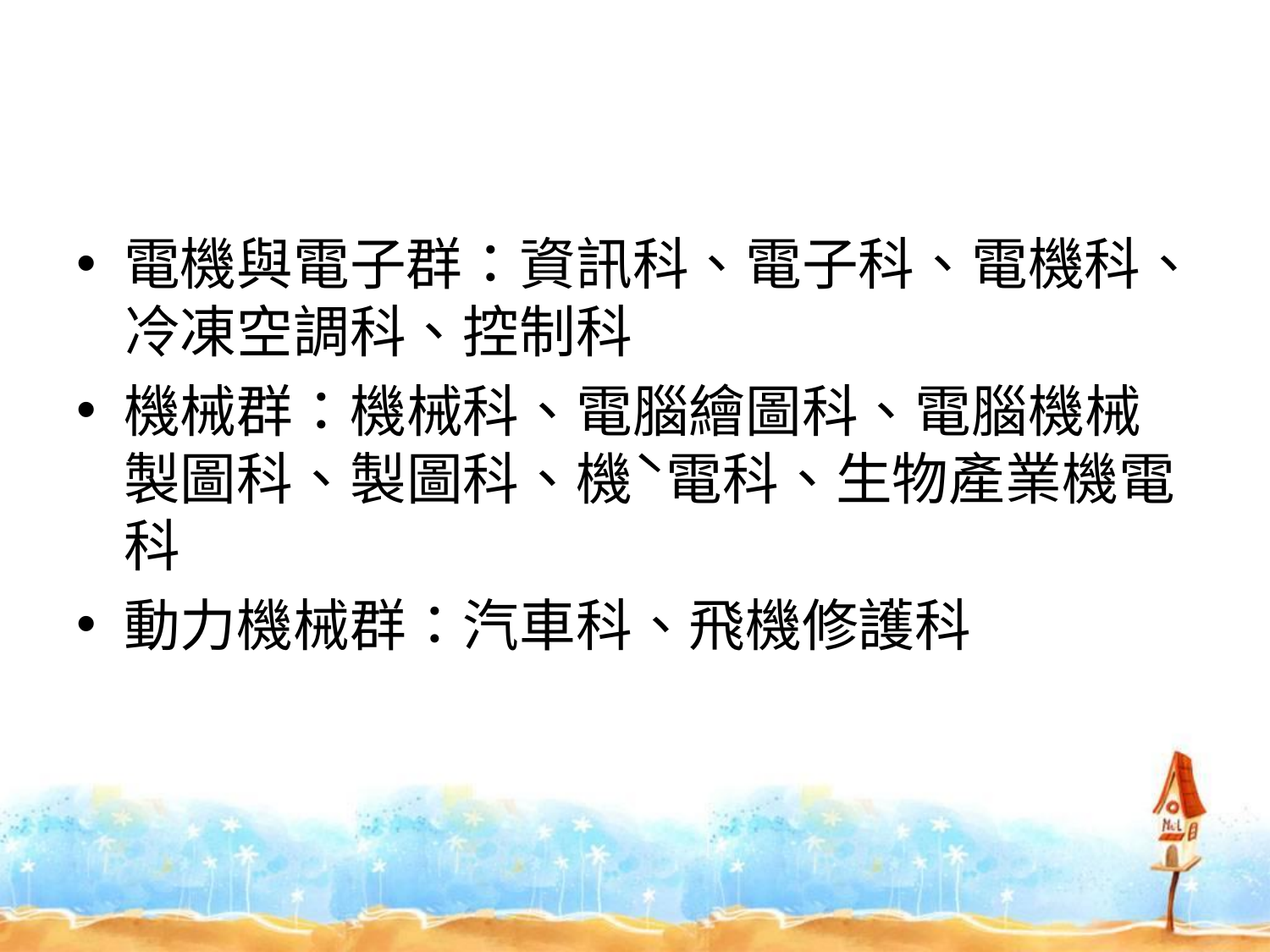

#
電機與電子群：資訊科、電子科、電機科、冷凍空調科、控制科
機械群：機械科、電腦繪圖科、電腦機械製圖科、製圖科、機ˋ電科、生物產業機電科
動力機械群：汽車科、飛機修護科